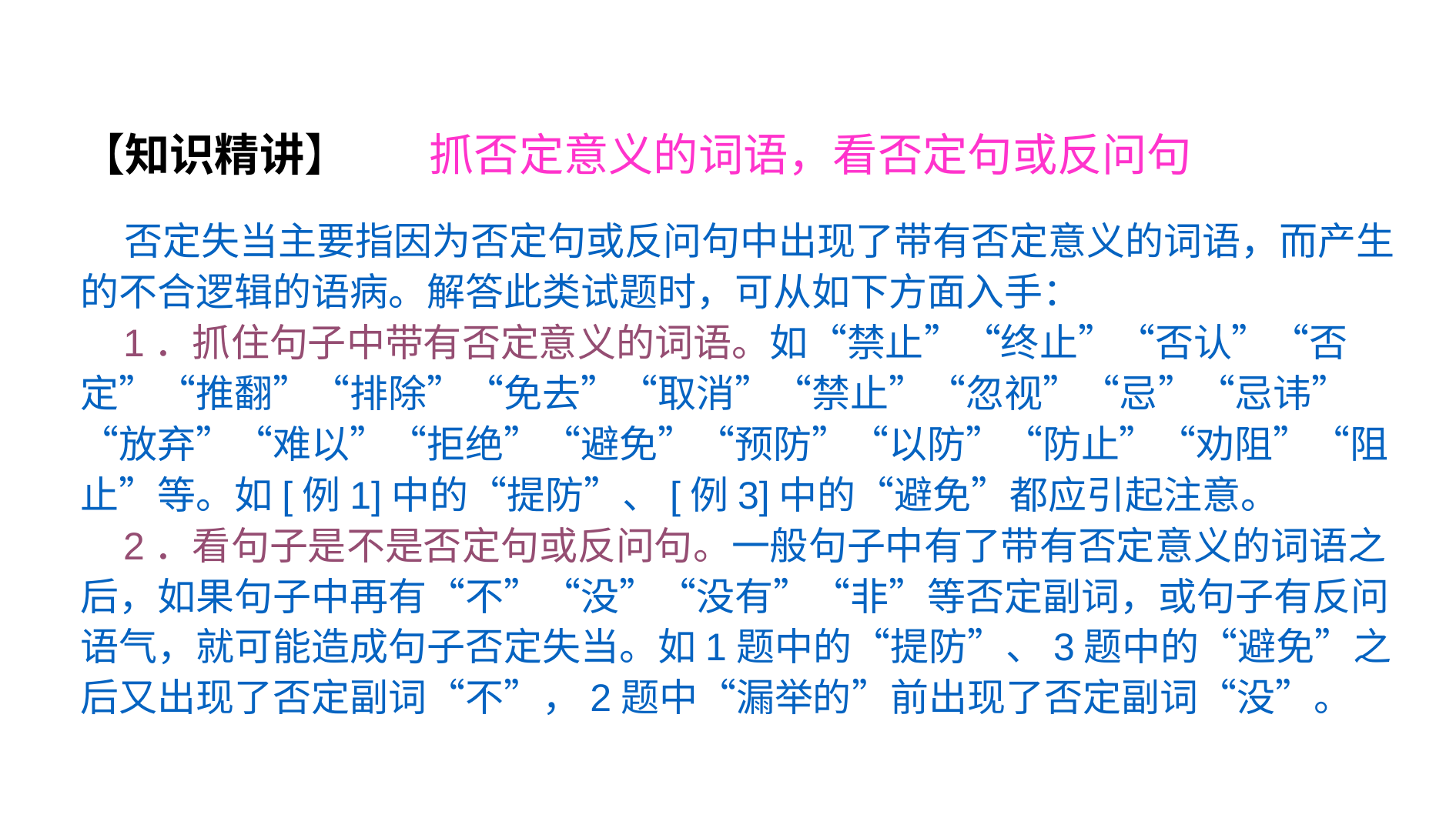

【知识精讲】        抓否定意义的词语，看否定句或反问句
    否定失当主要指因为否定句或反问句中出现了带有否定意义的词语，而产生的不合逻辑的语病。解答此类试题时，可从如下方面入手：
    1．抓住句子中带有否定意义的词语。如“禁止”“终止”“否认”“否定”“推翻”“排除”“免去”“取消”“禁止”“忽视”“忌”“忌讳”“放弃”“难以”“拒绝”“避免”“预防”“以防”“防止”“劝阻”“阻止”等。如[例1]中的“提防”、[例3]中的“避免”都应引起注意。
    2．看句子是不是否定句或反问句。一般句子中有了带有否定意义的词语之后，如果句子中再有“不”“没”“没有”“非”等否定副词，或句子有反问语气，就可能造成句子否定失当。如1题中的“提防”、3题中的“避免”之后又出现了否定副词“不”，2题中“漏举的”前出现了否定副词“没”。